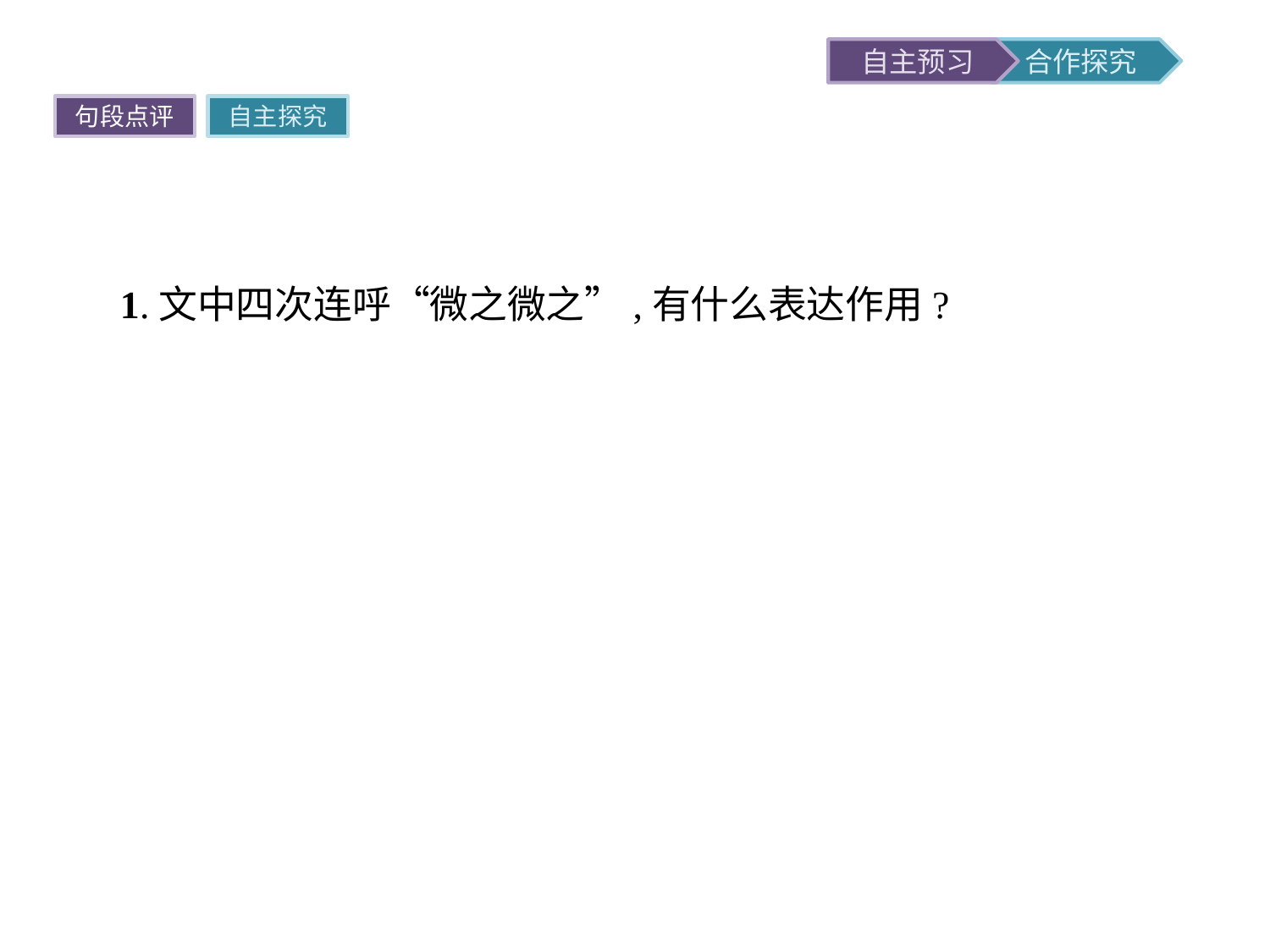

句段点评
自主探究
1.文中四次连呼“微之微之”,有什么表达作用?
提示信的开篇接连用了两个“微之”,直呼其名,倾诉分别之日久,音断之日长,无法相见,长久以来的对朋友无法抑制的深切怀念,对人生短暂而思念深长的感喟,犹如汹涌的浪涛,滚滚而来,势不可遏。接着,又反复呼告,“微之微之,如何如何!”可见其与友人“天各一方”“各欲白首”的锥心之痛,溢满纸上,郁愤满怀,不能自已。文中最后一段的开头也使用反复呼告的手法,连呼“微之微之”,直接倾诉,感情更加深挚浓烈,催人泪下。